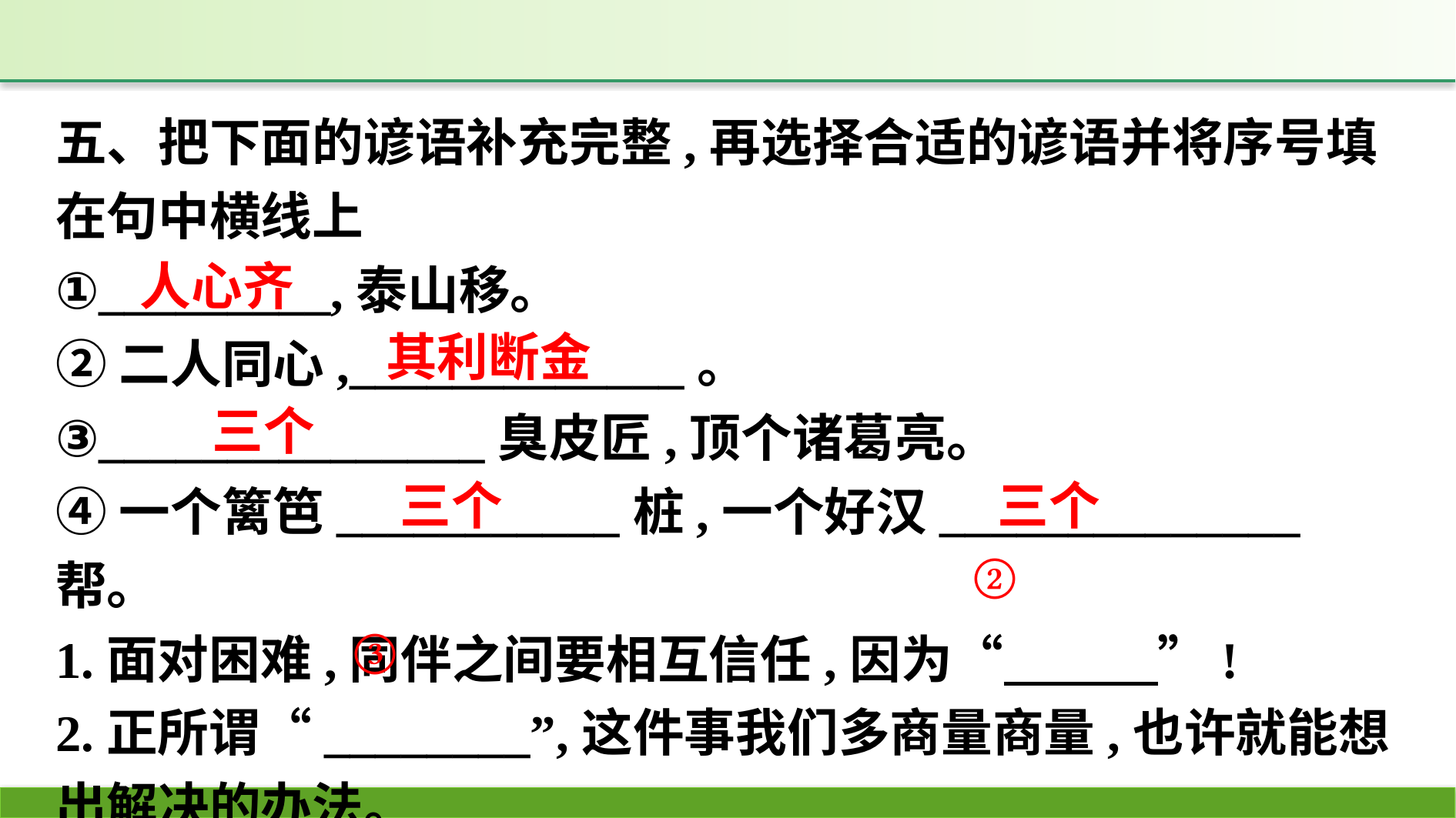

五、把下面的谚语补充完整,再选择合适的谚语并将序号填在句中横线上
①_________,泰山移。
②二人同心,_____________。
③_______________臭皮匠,顶个诸葛亮。
④一个篱笆___________桩,一个好汉______________帮。
1.面对困难,同伴之间要相互信任,因为“　　　”!
2.正所谓“________”,这件事我们多商量商量,也许就能想出解决的办法。
人心齐
其利断金
三个
三个
三个
②
③